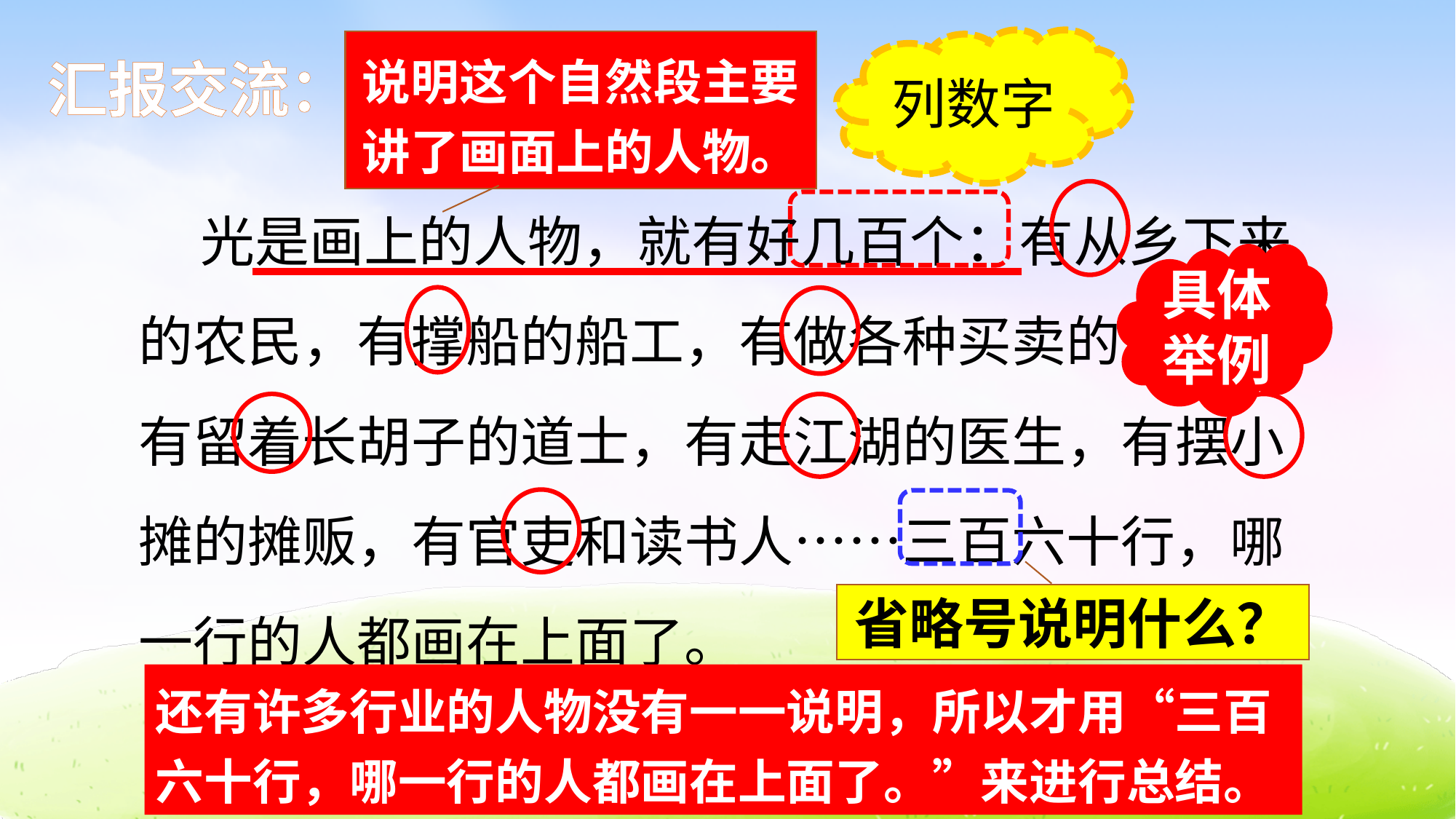

汇报交流：
列数字
说明这个自然段主要讲了画面上的人物。
    光是画上的人物，就有好几百个：有从乡下来的农民，有撑船的船工，有做各种买卖的生意人，有留着长胡子的道士，有走江湖的医生，有摆小摊的摊贩，有官吏和读书人……三百六十行，哪一行的人都画在上面了。

具体举例

省略号说明什么？
还有许多行业的人物没有一一说明，所以才用“三百六十行，哪一行的人都画在上面了。”来进行总结。